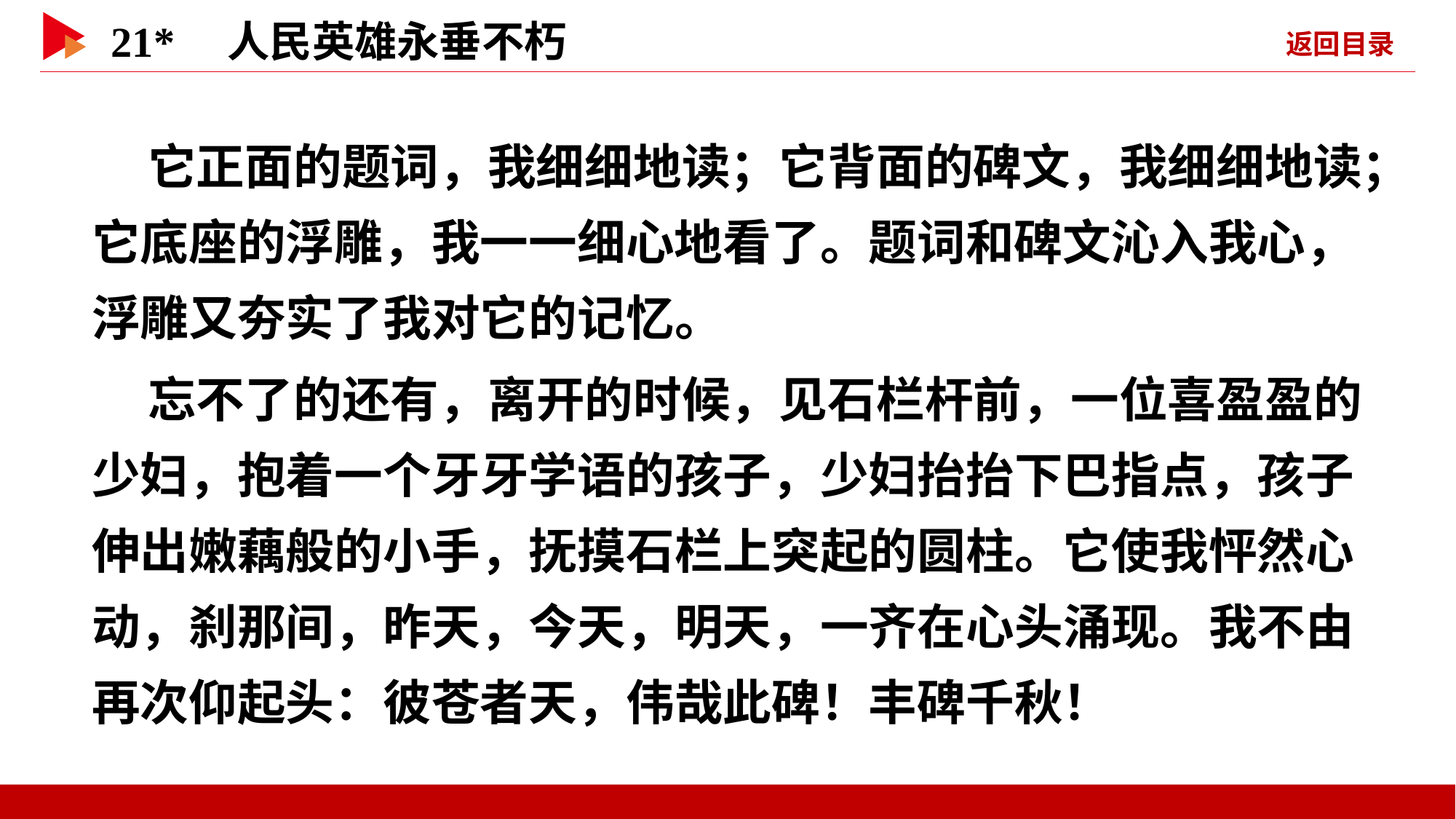

它正面的题词，我细细地读；它背面的碑文，我细细地读；它底座的浮雕，我一一细心地看了。题词和碑文沁入我心，浮雕又夯实了我对它的记忆。
    忘不了的还有，离开的时候，见石栏杆前，一位喜盈盈的少妇，抱着一个牙牙学语的孩子，少妇抬抬下巴指点，孩子伸出嫩藕般的小手，抚摸石栏上突起的圆柱。它使我怦然心动，刹那间，昨天，今天，明天，一齐在心头涌现。我不由再次仰起头：彼苍者天，伟哉此碑！丰碑千秋！